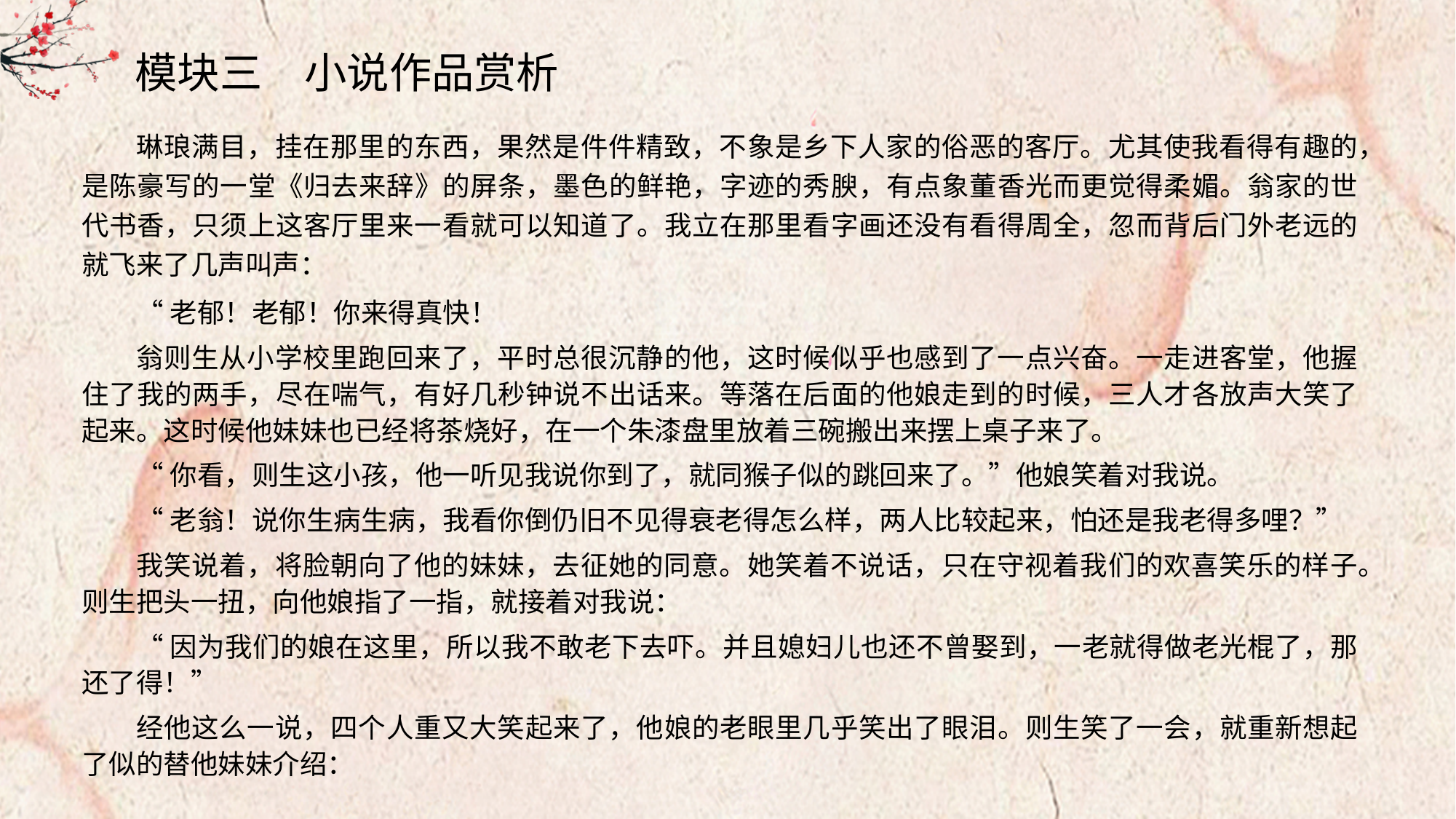

模块三　小说作品赏析
琳琅满目，挂在那里的东西，果然是件件精致，不象是乡下人家的俗恶的客厅。尤其使我看得有趣的，是陈豪写的一堂《归去来辞》的屏条，墨色的鲜艳，字迹的秀腴，有点象董香光而更觉得柔媚。翁家的世代书香，只须上这客厅里来一看就可以知道了。我立在那里看字画还没有看得周全，忽而背后门外老远的就飞来了几声叫声：
“老郁！老郁！你来得真快！
翁则生从小学校里跑回来了，平时总很沉静的他，这时候似乎也感到了一点兴奋。一走进客堂，他握住了我的两手，尽在喘气，有好几秒钟说不出话来。等落在后面的他娘走到的时候，三人才各放声大笑了起来。这时候他妹妹也已经将茶烧好，在一个朱漆盘里放着三碗搬出来摆上桌子来了。
“你看，则生这小孩，他一听见我说你到了，就同猴子似的跳回来了。”他娘笑着对我说。
“老翁！说你生病生病，我看你倒仍旧不见得衰老得怎么样，两人比较起来，怕还是我老得多哩？”
我笑说着，将脸朝向了他的妹妹，去征她的同意。她笑着不说话，只在守视着我们的欢喜笑乐的样子。则生把头一扭，向他娘指了一指，就接着对我说：
“因为我们的娘在这里，所以我不敢老下去吓。并且媳妇儿也还不曾娶到，一老就得做老光棍了，那还了得！”
经他这么一说，四个人重又大笑起来了，他娘的老眼里几乎笑出了眼泪。则生笑了一会，就重新想起了似的替他妹妹介绍：